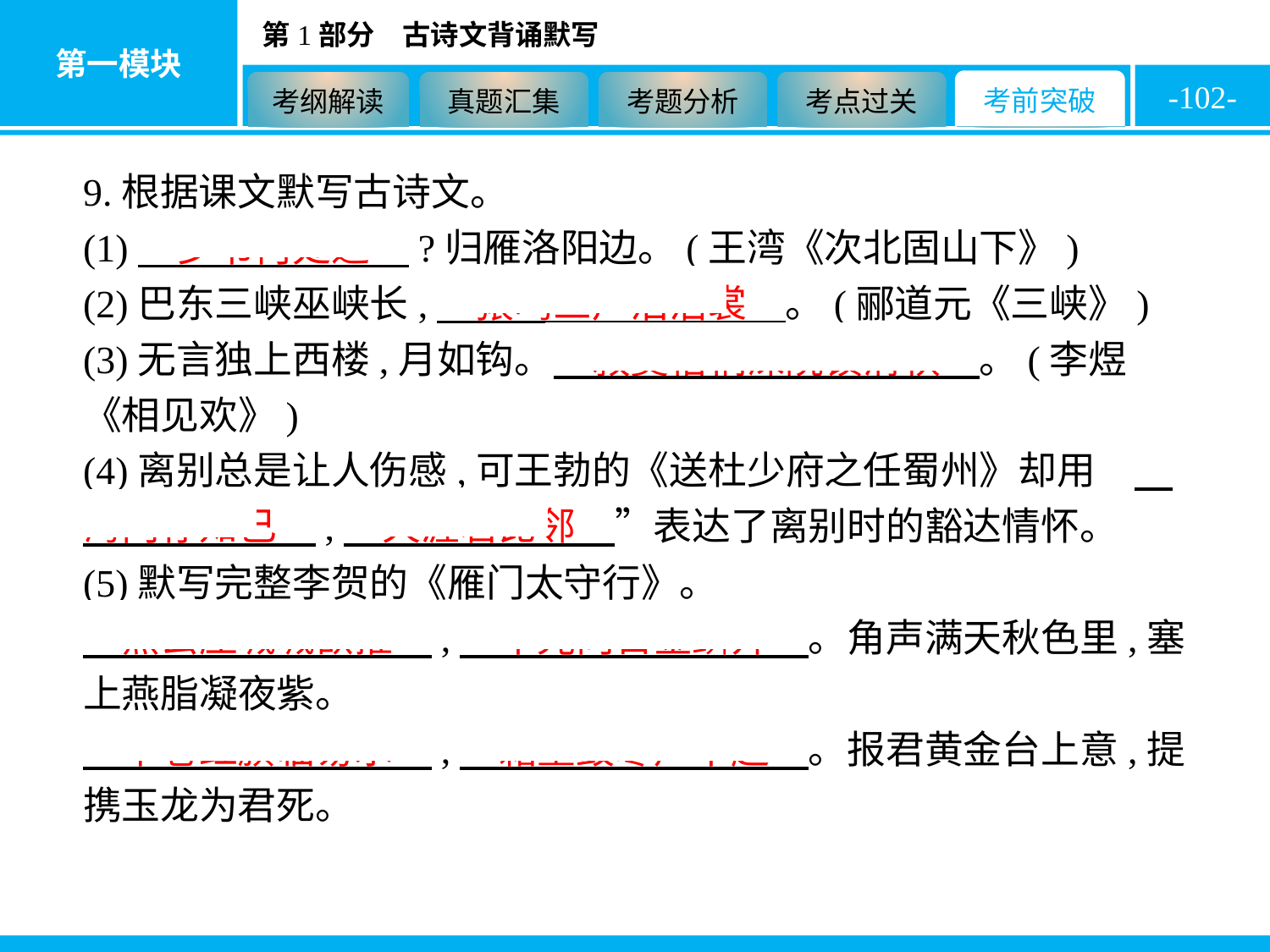

-102-
9.根据课文默写古诗文。
(1)　乡书何处达　?归雁洛阳边。(王湾《次北固山下》)
(2)巴东三峡巫峡长,　猿鸣三声泪沾裳　。(郦道元《三峡》)
(3)无言独上西楼,月如钩。　寂寞梧桐深院锁清秋　。(李煜《相见欢》)
(4)离别总是让人伤感,可王勃的《送杜少府之任蜀州》却用“　海内存知己　,　天涯若比邻　”表达了离别时的豁达情怀。
(5)默写完整李贺的《雁门太守行》。
　黑云压城城欲摧　,　甲光向日金鳞开　。角声满天秋色里,塞上燕脂凝夜紫。
　半卷红旗临易水　,　霜重鼓寒声不起　。报君黄金台上意,提携玉龙为君死。